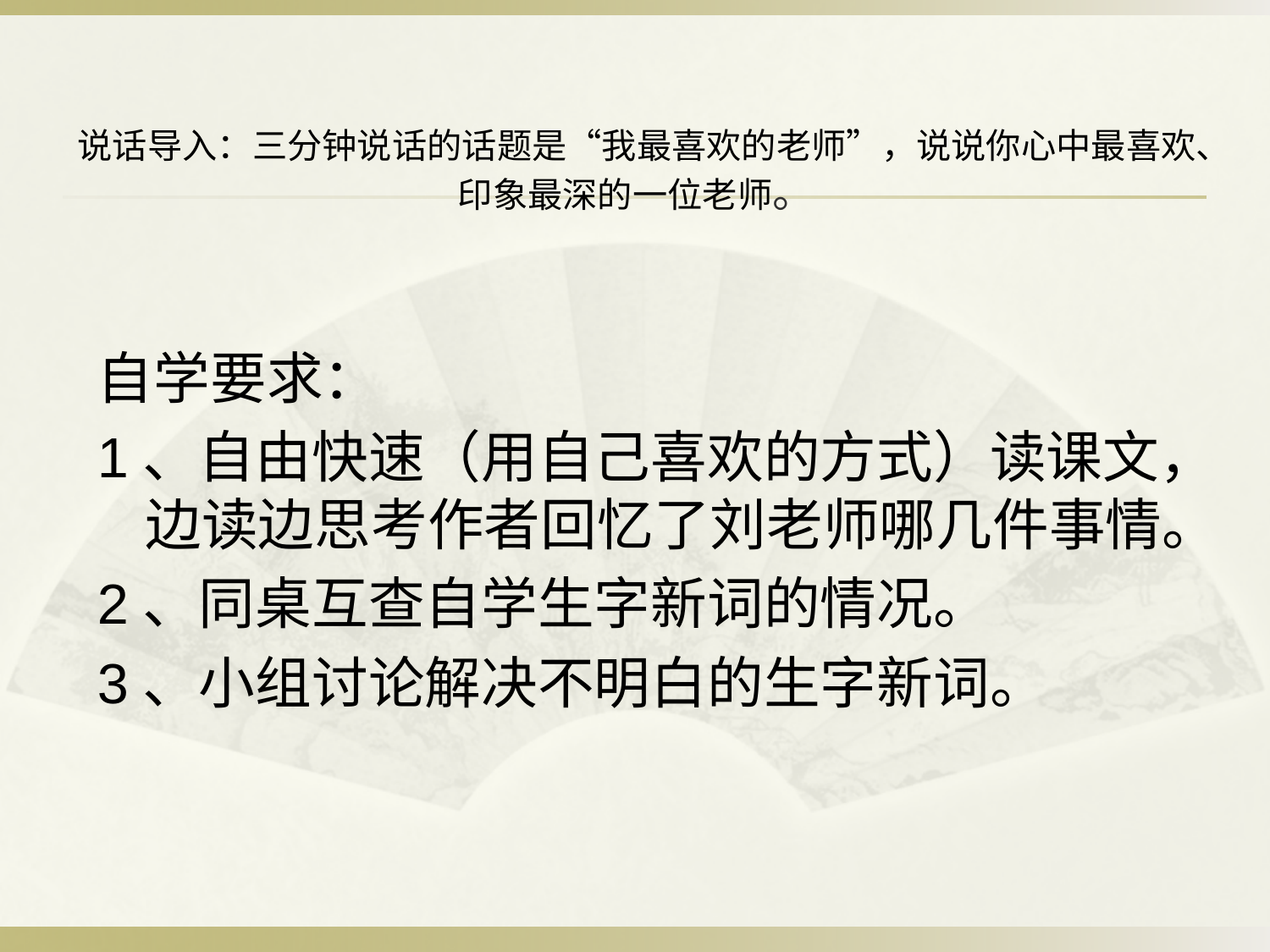

# 说话导入：三分钟说话的话题是“我最喜欢的老师”，说说你心中最喜欢、印象最深的一位老师。
自学要求：
1、自由快速（用自己喜欢的方式）读课文，边读边思考作者回忆了刘老师哪几件事情。
2、同桌互查自学生字新词的情况。
3、小组讨论解决不明白的生字新词。